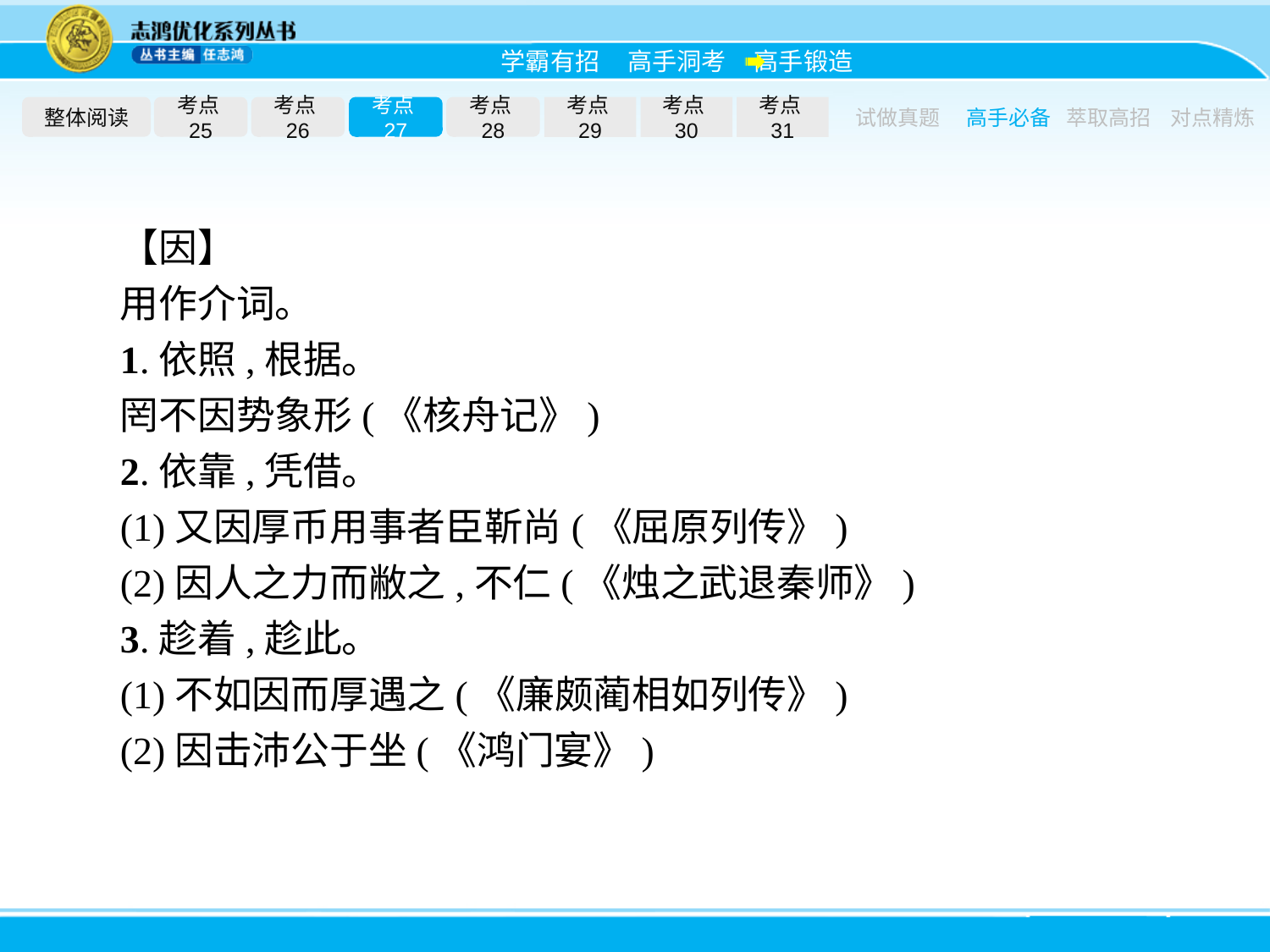

整体阅读
考点25
考点26
考点27
考点28
考点29
考点30
考点31
试做真题
高手必备
萃取高招
对点精炼
【因】
用作介词。
1.依照,根据。
罔不因势象形(《核舟记》)
2.依靠,凭借。
(1)又因厚币用事者臣靳尚(《屈原列传》)
(2)因人之力而敝之,不仁(《烛之武退秦师》)
3.趁着,趁此。
(1)不如因而厚遇之(《廉颇蔺相如列传》)
(2)因击沛公于坐(《鸿门宴》)